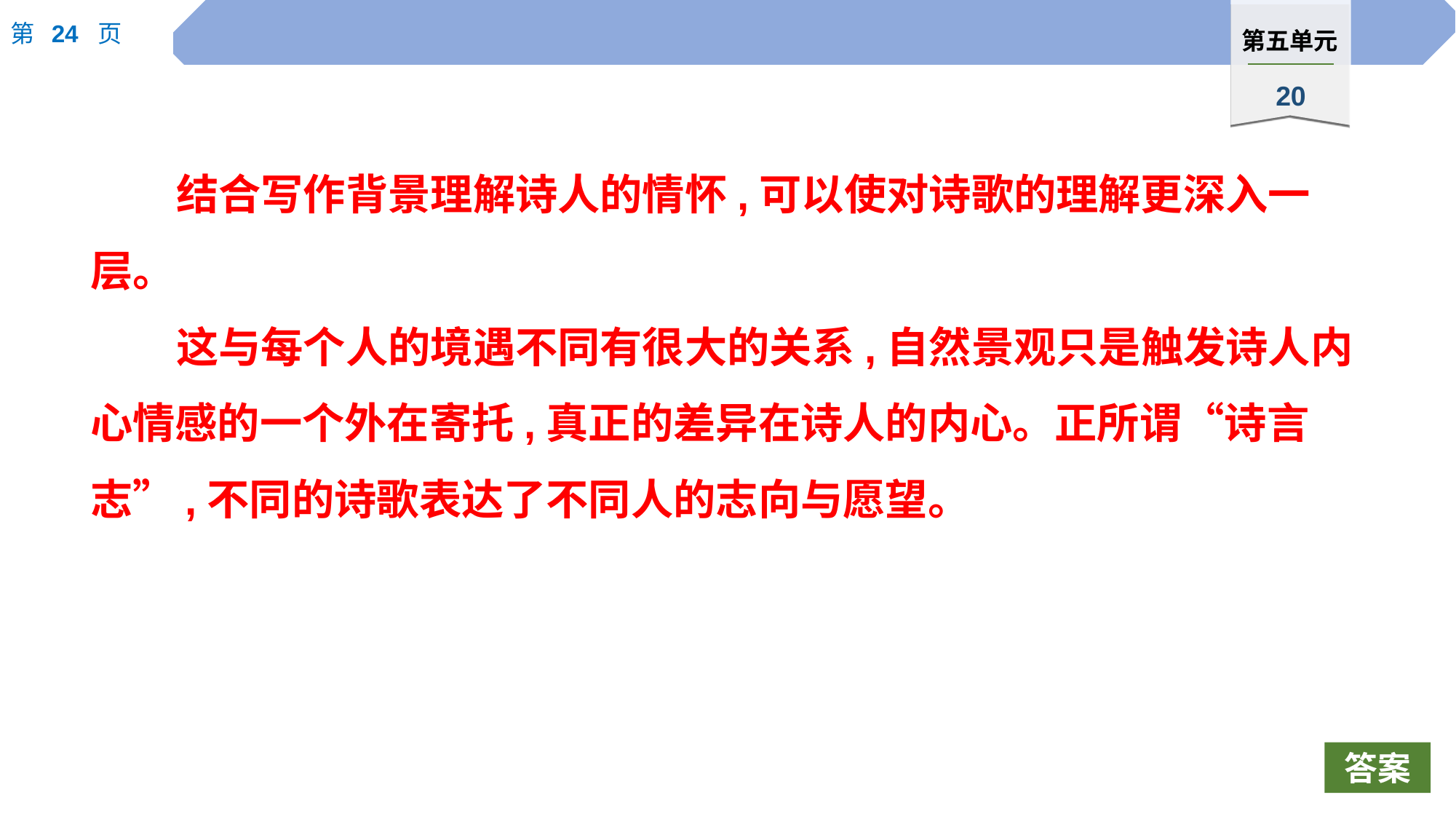

结合写作背景理解诗人的情怀,可以使对诗歌的理解更深入一层。
这与每个人的境遇不同有很大的关系,自然景观只是触发诗人内心情感的一个外在寄托,真正的差异在诗人的内心。正所谓“诗言志”,不同的诗歌表达了不同人的志向与愿望。
答案